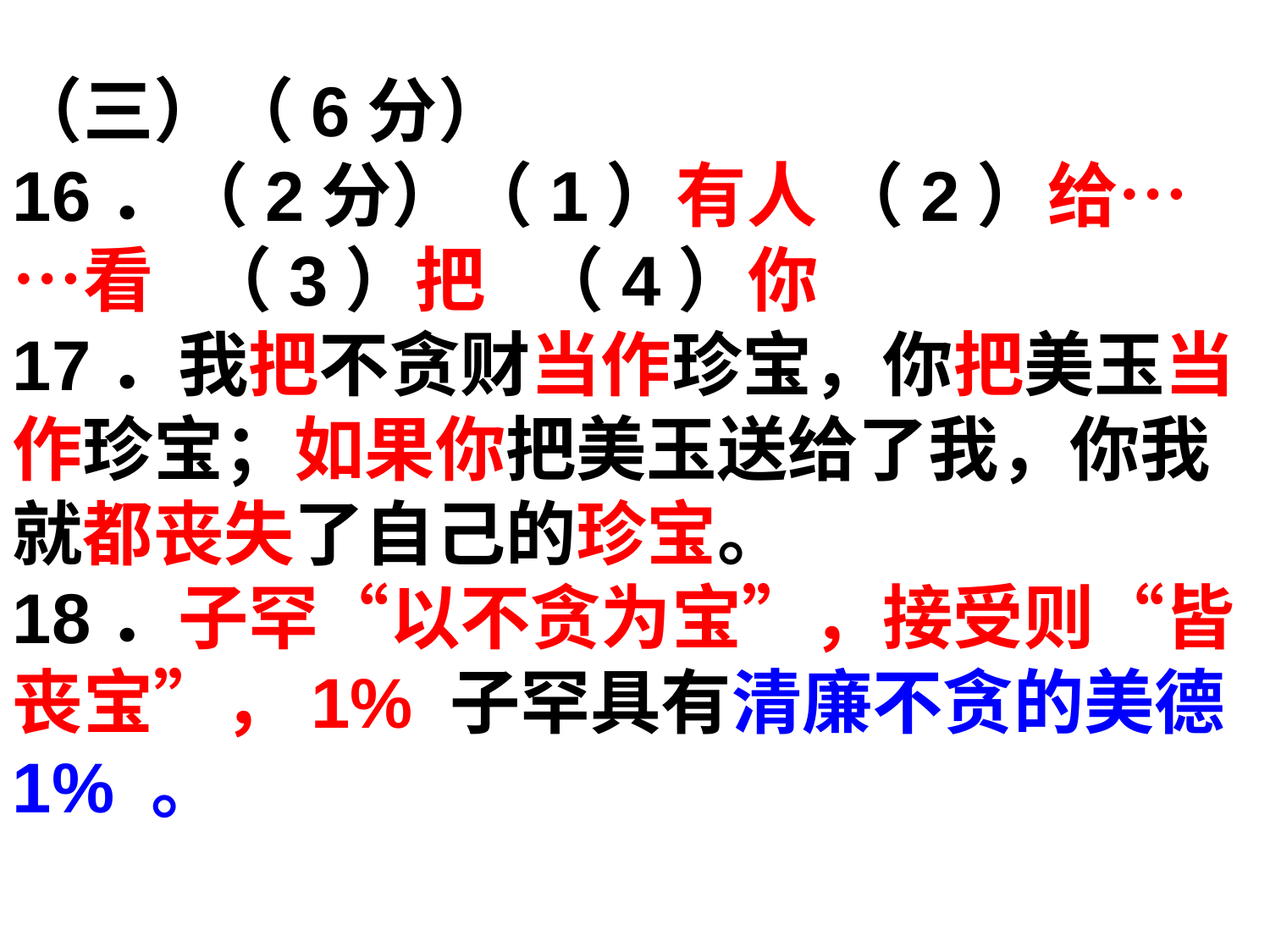

（三）（6分）
16．（2分）（1）有人 （2）给……看   （3）把   （4）你
17．我把不贪财当作珍宝，你把美玉当作珍宝；如果你把美玉送给了我，你我就都丧失了自己的珍宝。
18．子罕“以不贪为宝”，接受则“皆丧宝”，1% 子罕具有清廉不贪的美德 1% 。